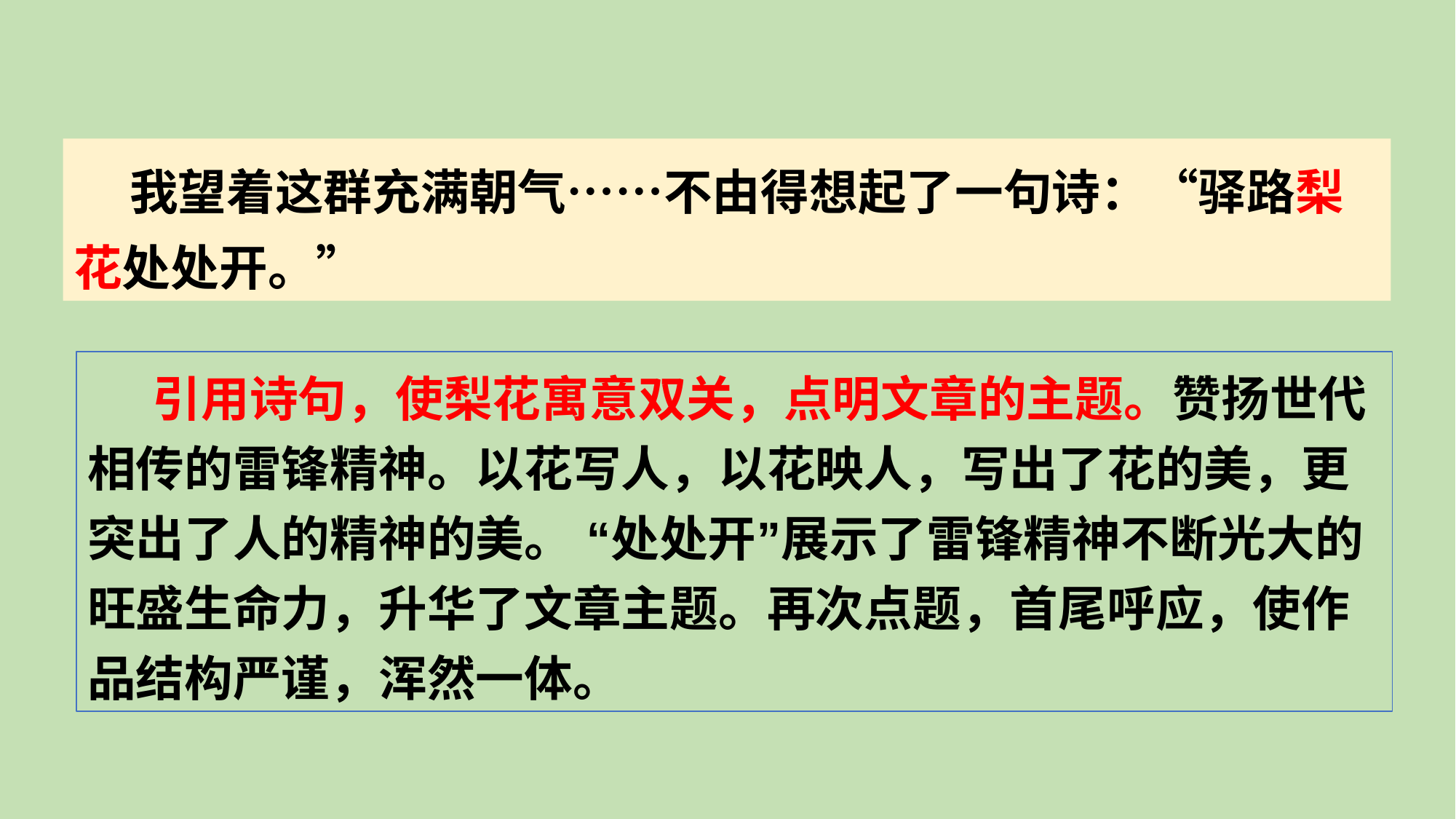

我望着这群充满朝气……不由得想起了一句诗：“驿路梨花处处开。”
    引用诗句，使梨花寓意双关，点明文章的主题。赞扬世代相传的雷锋精神。以花写人，以花映人，写出了花的美，更突出了人的精神的美。 “处处开”展示了雷锋精神不断光大的旺盛生命力，升华了文章主题。再次点题，首尾呼应，使作品结构严谨，浑然一体。